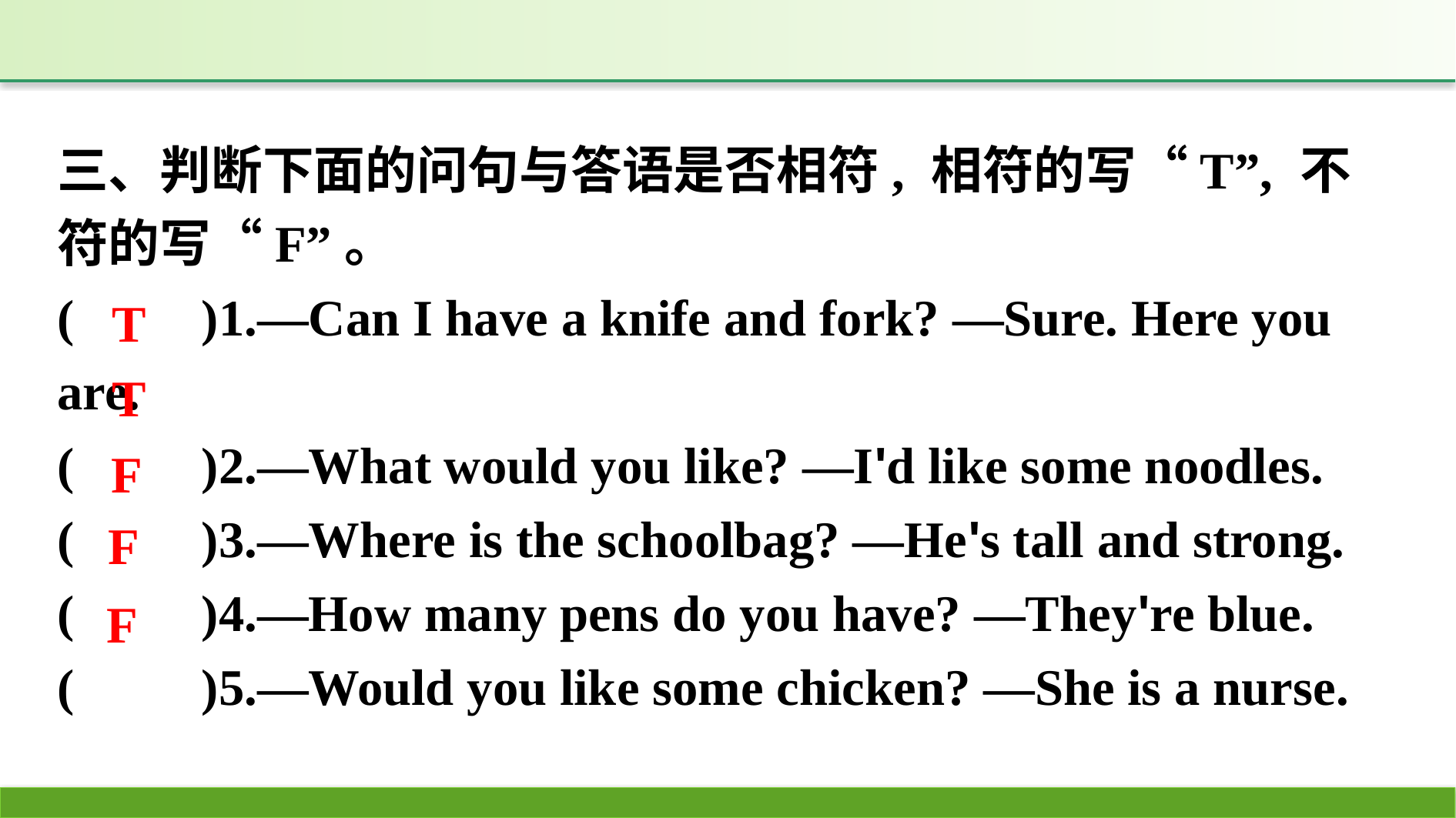

三、判断下面的问句与答语是否相符, 相符的写“T”, 不符的写“F”。
(　　)1.—Can I have a knife and fork? —Sure. Here you are.
(　　)2.—What would you like? —I'd like some noodles.
(　　)3.—Where is the schoolbag? —He's tall and strong.
(　　)4.—How many pens do you have? —They're blue.
(　　)5.—Would you like some chicken? —She is a nurse.
T
T
F
F
F